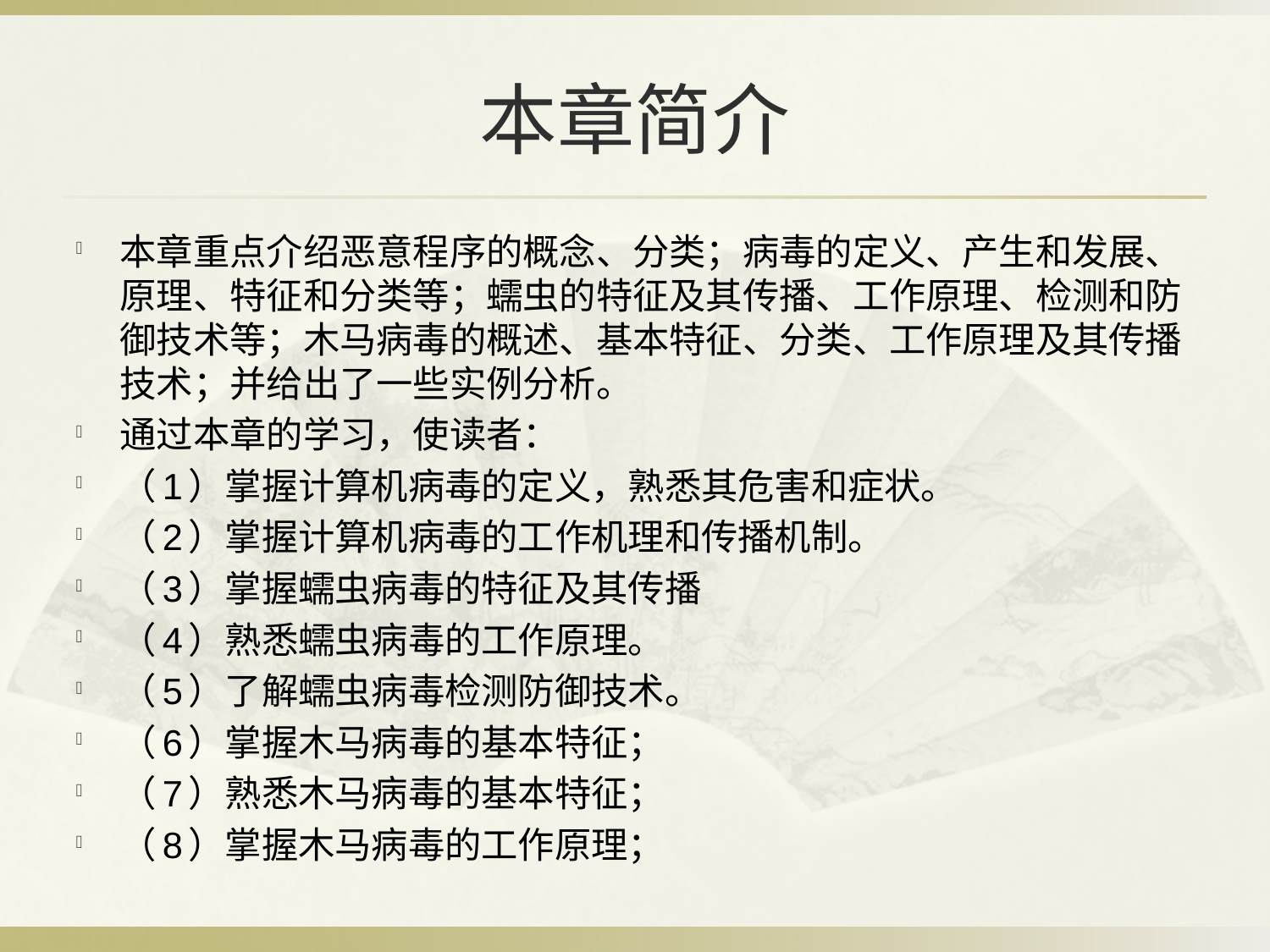

# 本章简介
本章重点介绍恶意程序的概念、分类；病毒的定义、产生和发展、原理、特征和分类等；蠕虫的特征及其传播、工作原理、检测和防御技术等；木马病毒的概述、基本特征、分类、工作原理及其传播技术；并给出了一些实例分析。
通过本章的学习，使读者：
（1）掌握计算机病毒的定义，熟悉其危害和症状。
（2）掌握计算机病毒的工作机理和传播机制。
（3）掌握蠕虫病毒的特征及其传播
（4）熟悉蠕虫病毒的工作原理。
（5）了解蠕虫病毒检测防御技术。
（6）掌握木马病毒的基本特征；
（7）熟悉木马病毒的基本特征；
（8）掌握木马病毒的工作原理；